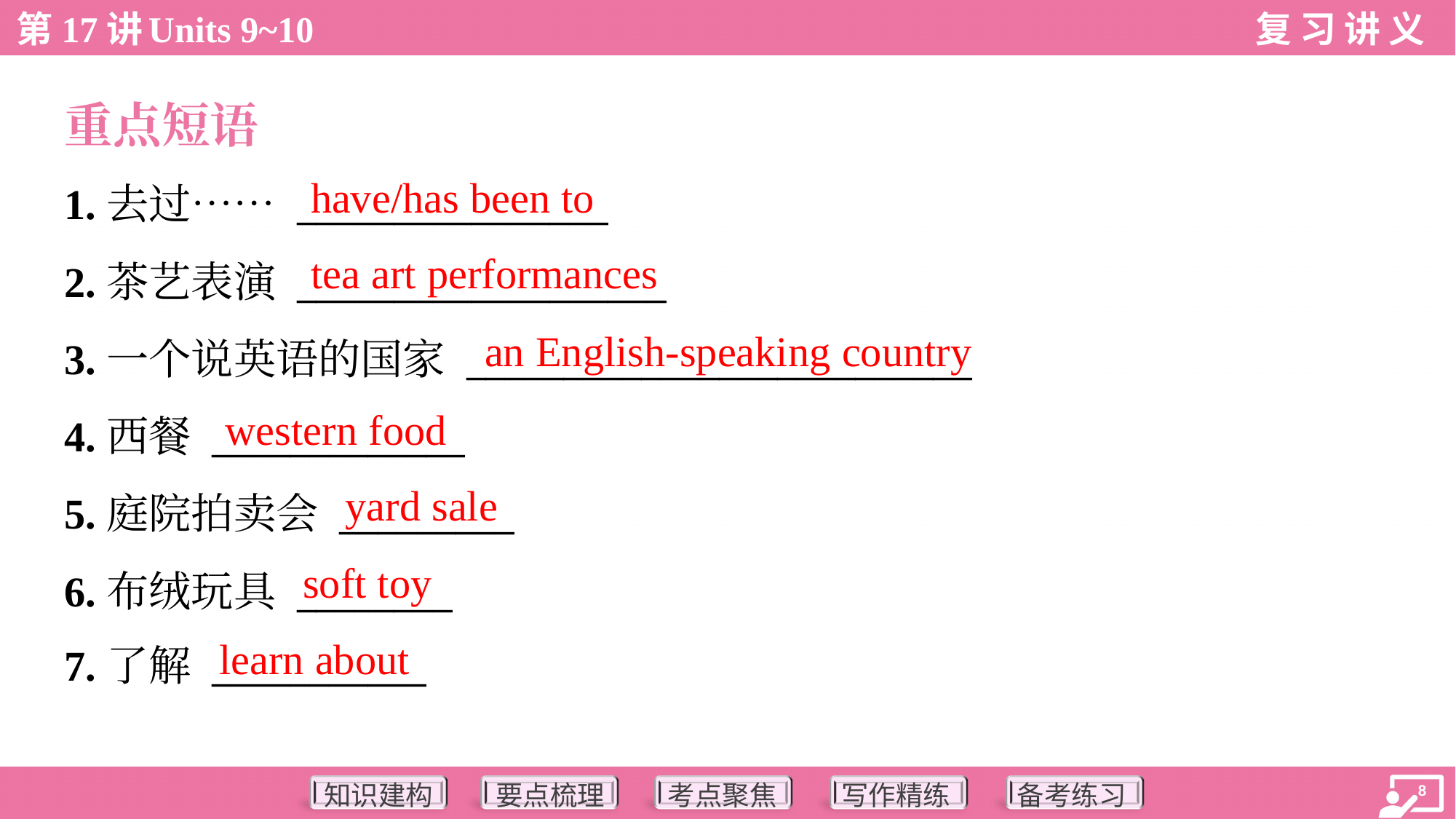

重点短语
have/has been to
1.去过…… ________________
2.茶艺表演 ___________________
3.一个说英语的国家 __________________________
4.西餐 _____________
5.庭院拍卖会 _________
6.布绒玩具 ________
7.了解 ___________
tea art performances
an English-speaking country
western food
yard sale
soft toy
learn about